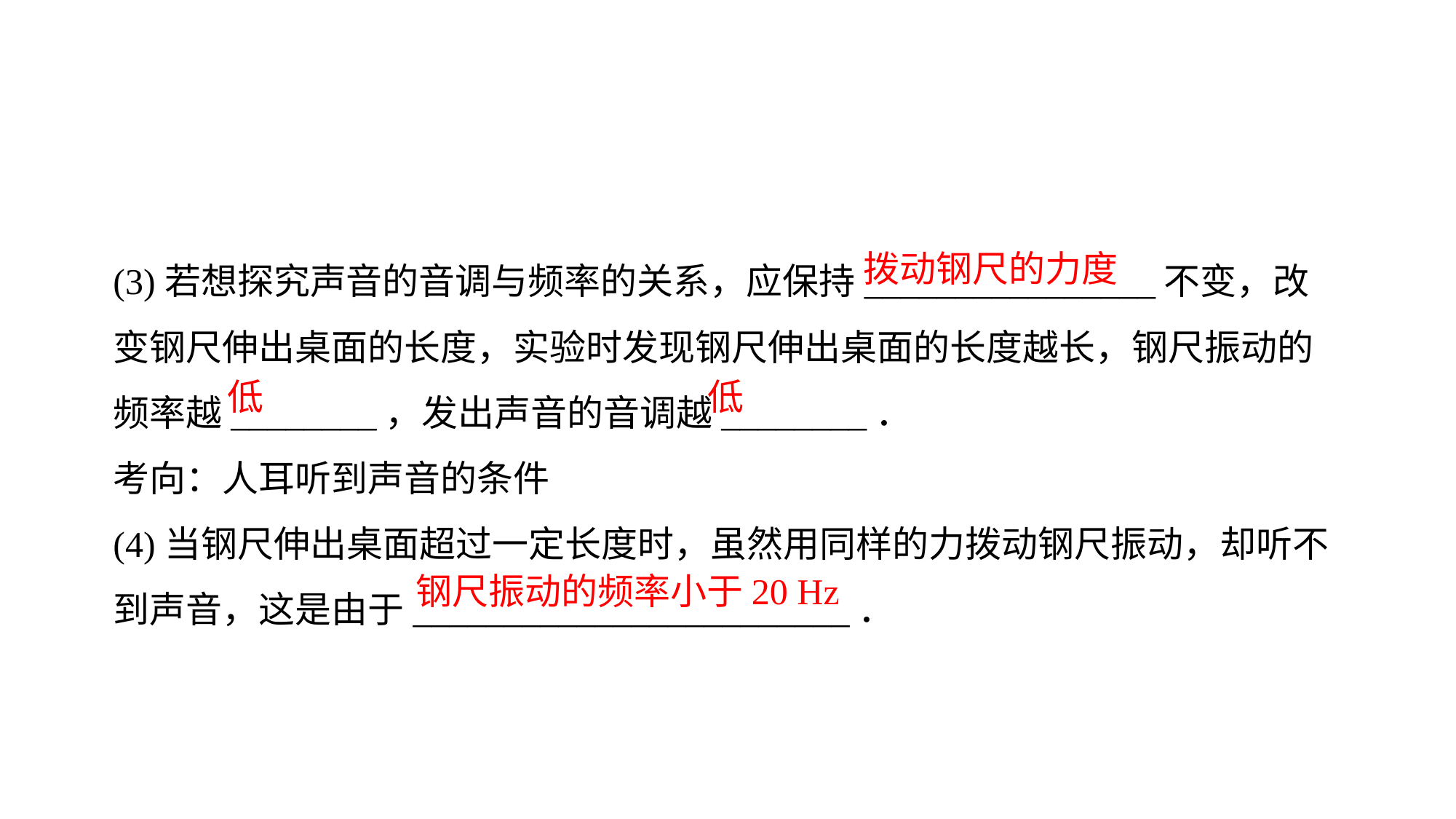

(3)若想探究声音的音调与频率的关系，应保持________________不变，改变钢尺伸出桌面的长度，实验时发现钢尺伸出桌面的长度越长，钢尺振动的频率越________，发出声音的音调越________．
考向：人耳听到声音的条件
(4)当钢尺伸出桌面超过一定长度时，虽然用同样的力拨动钢尺振动，却听不到声音，这是由于________________________．
拨动钢尺的力度
低
低
钢尺振动的频率小于20 Hz